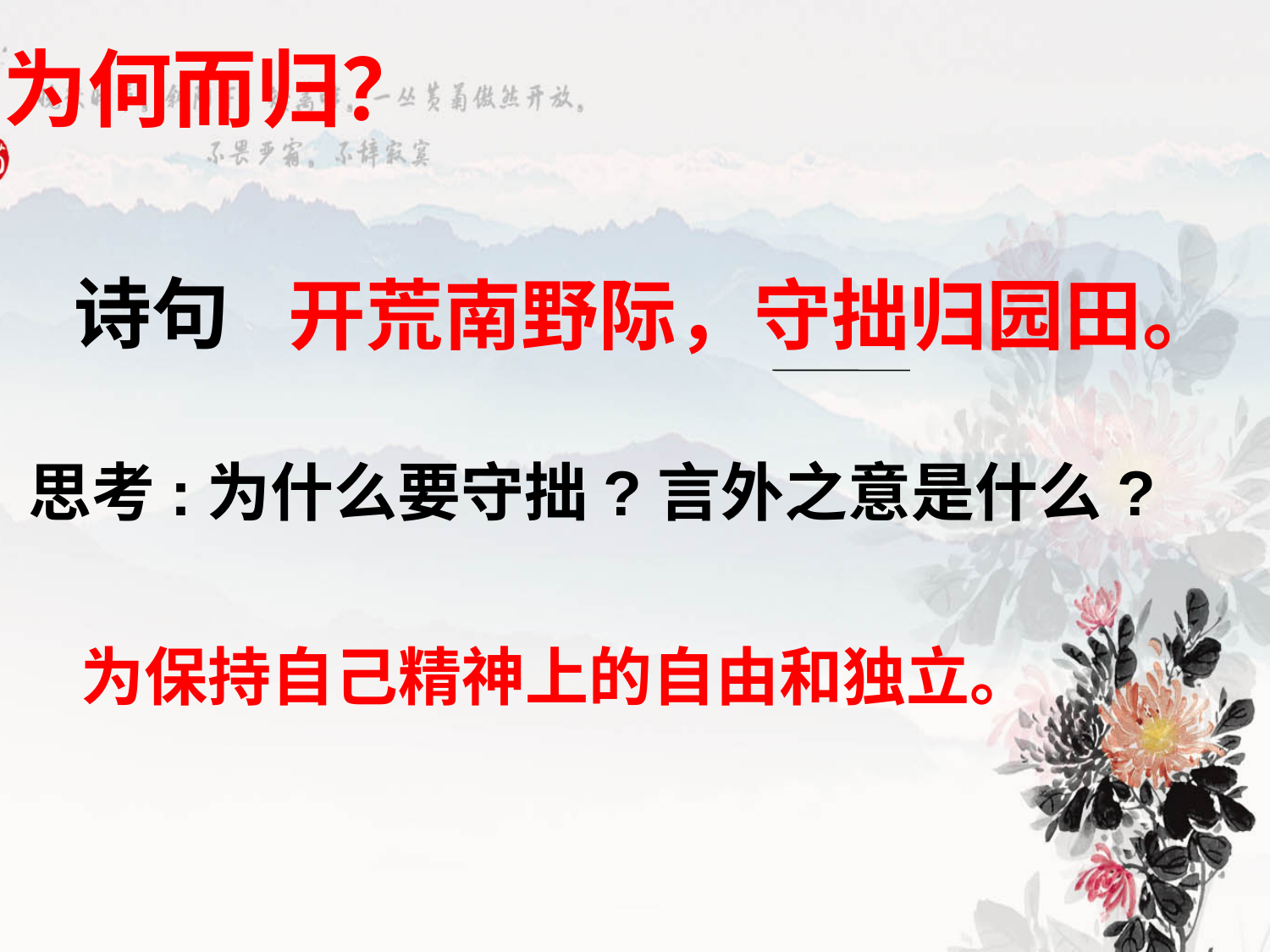

为何而归？
诗句
开荒南野际，守拙归园田。

思考:为什么要守拙?言外之意是什么?
为保持自己精神上的自由和独立。